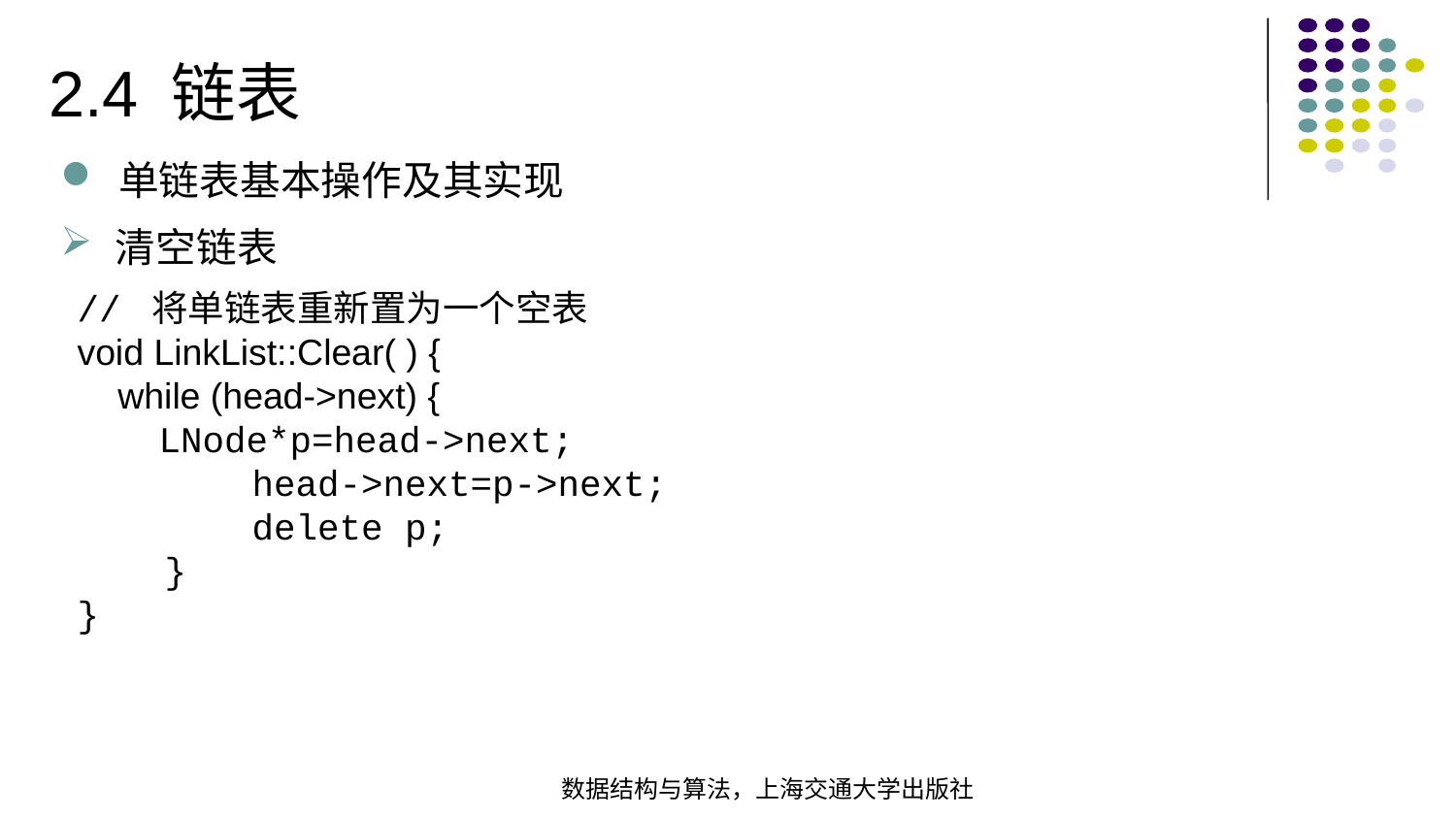

2.4 链表
单链表基本操作及其实现
清空链表
// 将单链表重新置为一个空表void LinkList::Clear( ) {    while (head->next) {        LNode*p=head->next;        head->next=p->next;        delete p;    }
}